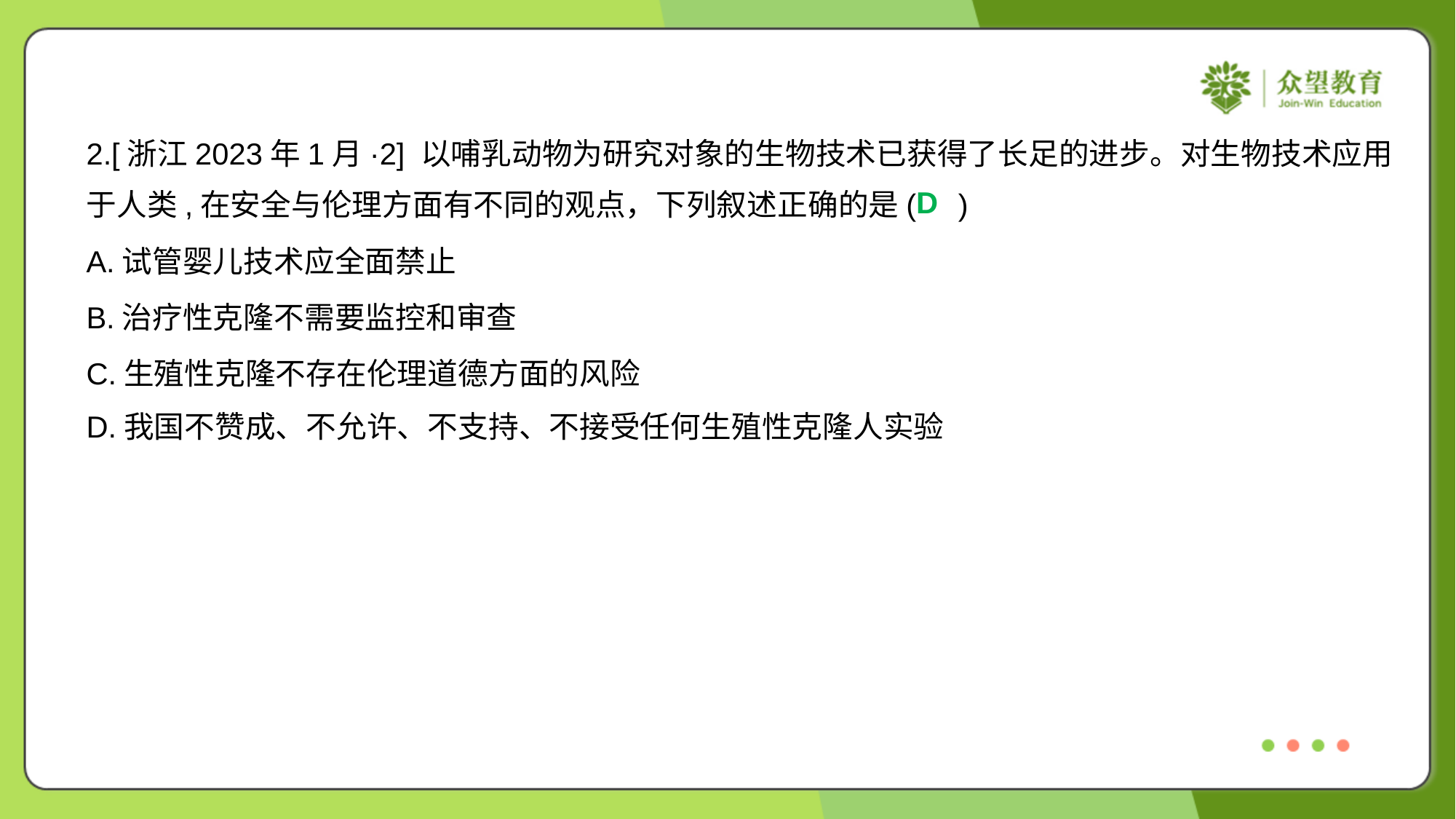

2.[浙江2023年1月·2] 以哺乳动物为研究对象的生物技术已获得了长足的进步。对生物技术应用
于人类,在安全与伦理方面有不同的观点，下列叙述正确的是(     )
D
A.试管婴儿技术应全面禁止
B.治疗性克隆不需要监控和审查
C.生殖性克隆不存在伦理道德方面的风险
D.我国不赞成、不允许、不支持、不接受任何生殖性克隆人实验